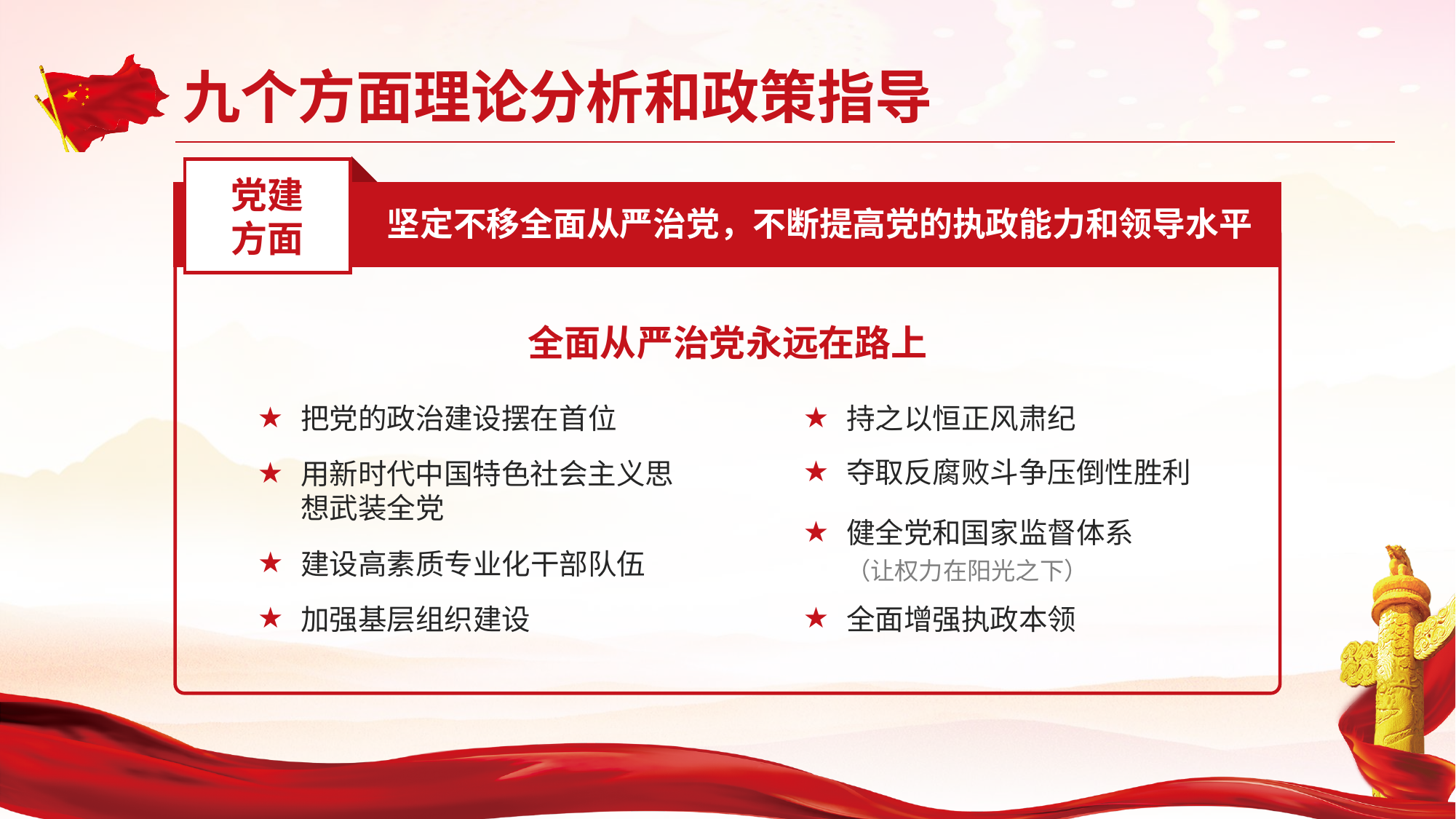

党建
方面

坚定不移全面从严治党，不断提高党的执政能力和领导水平
全面从严治党永远在路上
把党的政治建设摆在首位
持之以恒正风肃纪
夺取反腐败斗争压倒性胜利
用新时代中国特色社会主义思想武装全党
健全党和国家监督体系（让权力在阳光之下）
建设高素质专业化干部队伍
加强基层组织建设
全面增强执政本领